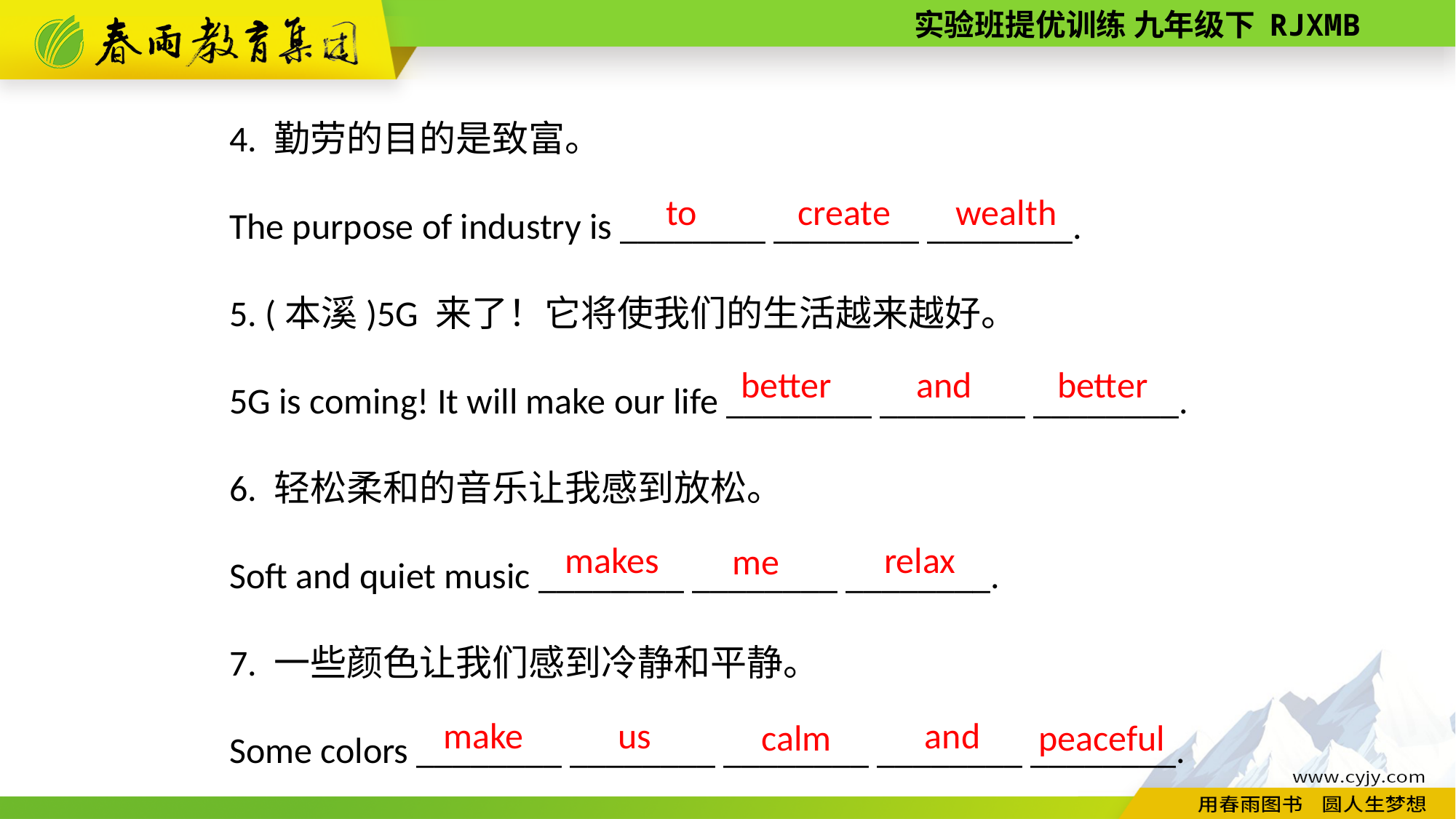

4. 勤劳的目的是致富。
The purpose of industry is ________ ________ ________.
5. (本溪)5G 来了！它将使我们的生活越来越好。
5G is coming! It will make our life ________ ________ ________.
6. 轻松柔和的音乐让我感到放松。
Soft and quiet music ________ ________ ________.
7. 一些颜色让我们感到冷静和平静。
Some colors ________ ________ ________ ________ ________.
wealth
create
to
better
better
and
relax
makes
 me
and
us
make
peaceful
calm